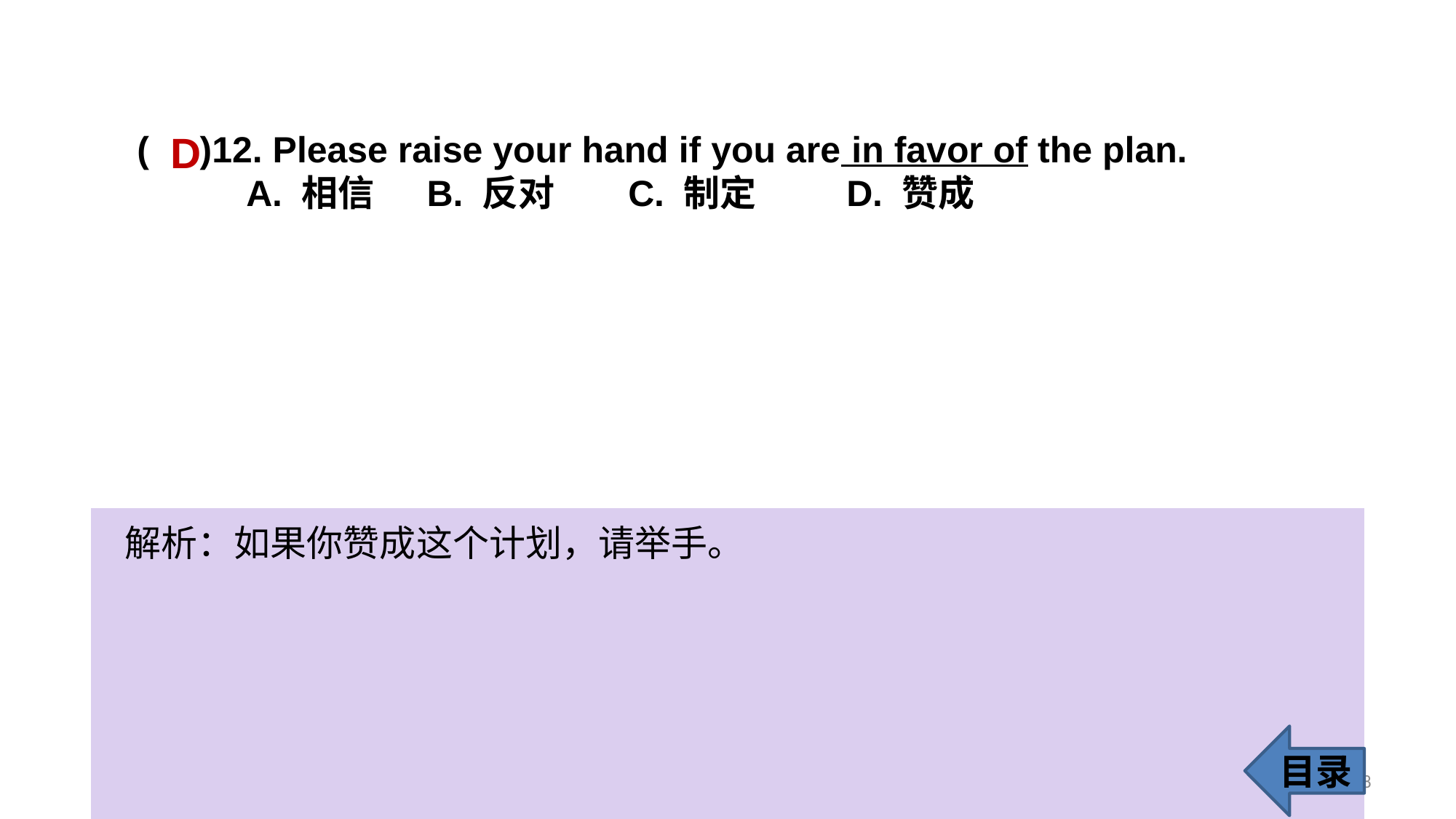

(     )12. Please raise your hand if you are in favor of the plan.
A. 相信	 B. 反对 	C. 制定 	D. 赞成
D

解析：如果你赞成这个计划，请举手。
目录
18